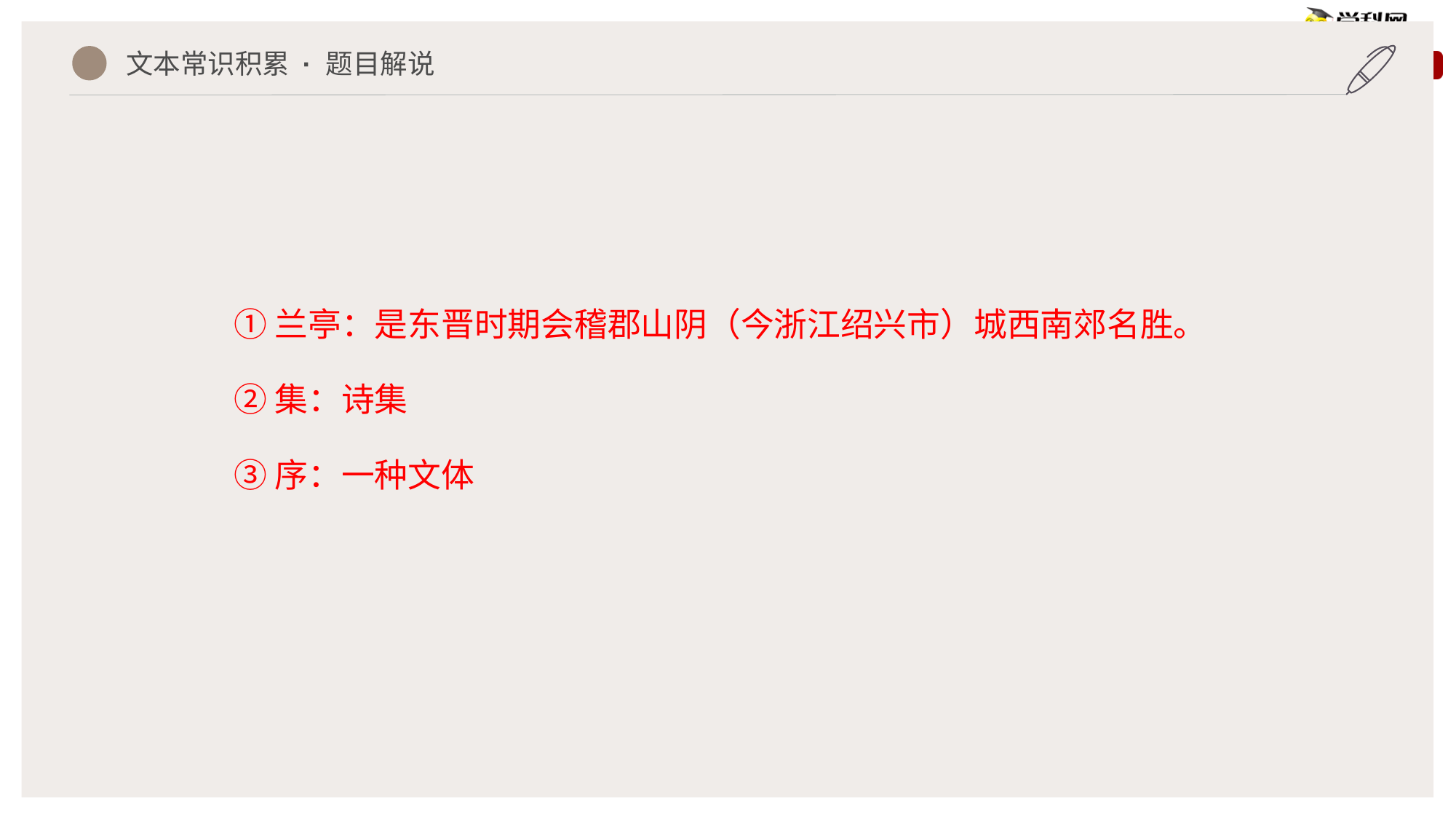

文本常识积累 · 题目解说

①兰亭：是东晋时期会稽郡山阴（今浙江绍兴市）城西南郊名胜。
②集：诗集
③序：一种文体